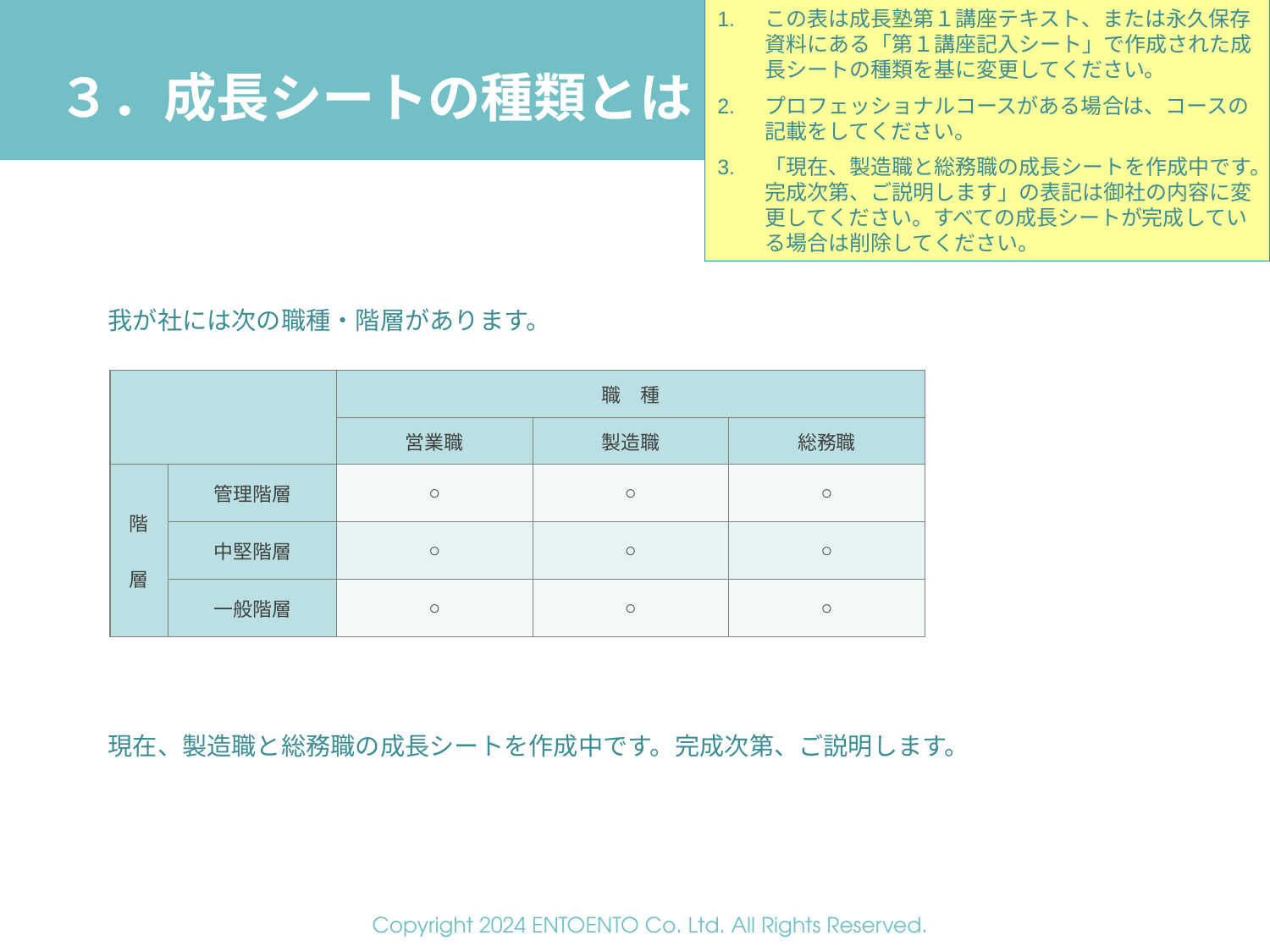

この表は成長塾第１講座テキスト、または永久保存資料にある「第１講座記入シート」で作成された成長シートの種類を基に変更してください。
プロフェッショナルコースがある場合は、コースの記載をしてください。
「現在、製造職と総務職の成長シートを作成中です。完成次第、ご説明します」の表記は御社の内容に変更してください。すべての成長シートが完成している場合は削除してください。
# ３．成長シートの種類とは

我が社には次の職種・階層があります。

現在、製造職と総務職の成長シートを作成中です。完成次第、ご説明します。
|  |  | 職　種 |  |  |
| --- | --- | --- | --- | --- |
|  |  | 営業職 | 製造職 | 総務職 |
| 階　層 | 管理階層 | ○ | ○ | ○ |
|  | 中堅階層 | ○ | ○ | ○ |
|  | 一般階層 | ○ | ○ | ○ |
Copyright 2024 ENTOENTO Co. Ltd. All Rights Reserved.